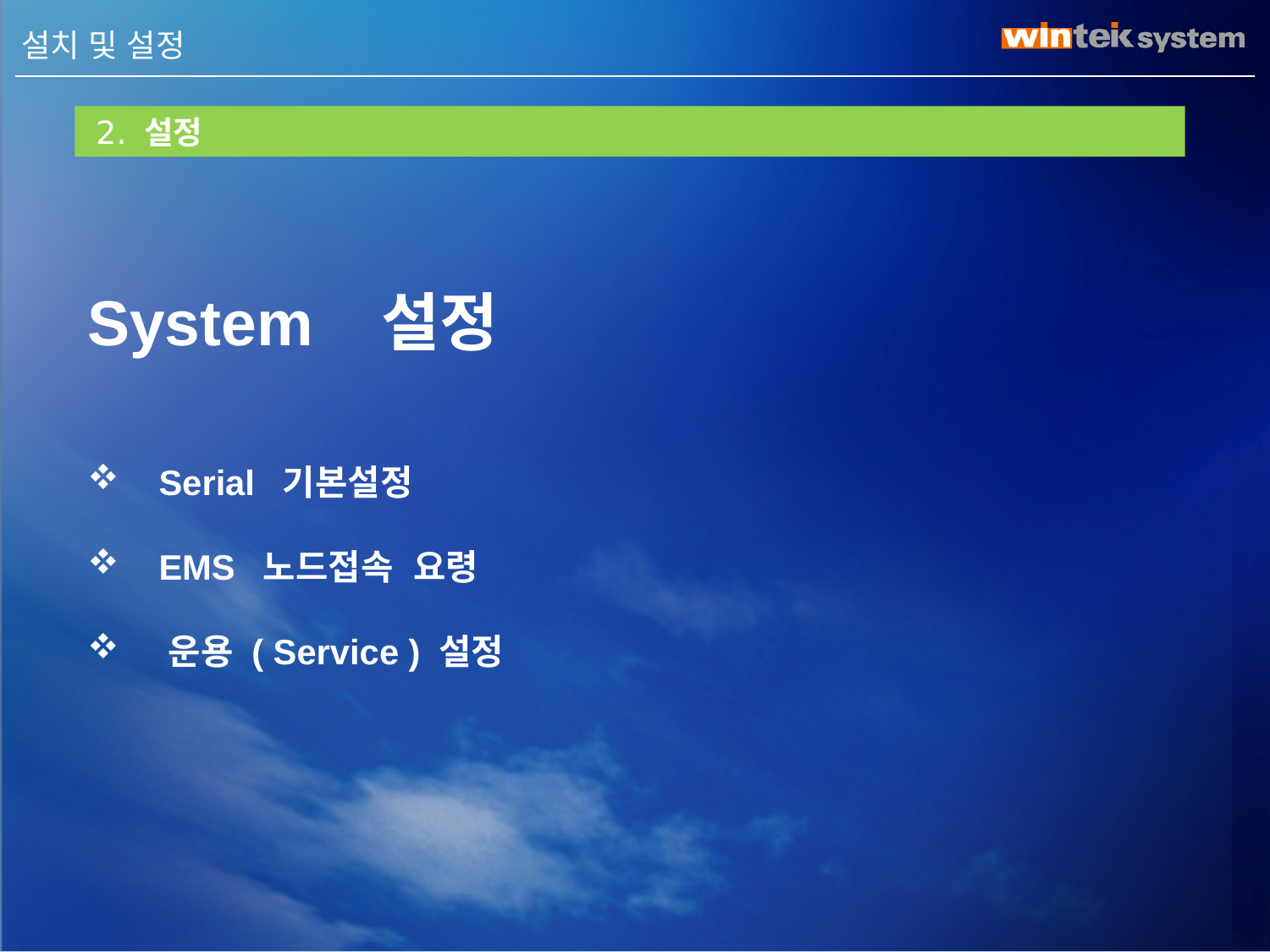

III .    설치 및 설정
 2. 설정
System   설정

    Serial  기본설정

    EMS  노드접속  요령

    운용 ( Service ) 설정